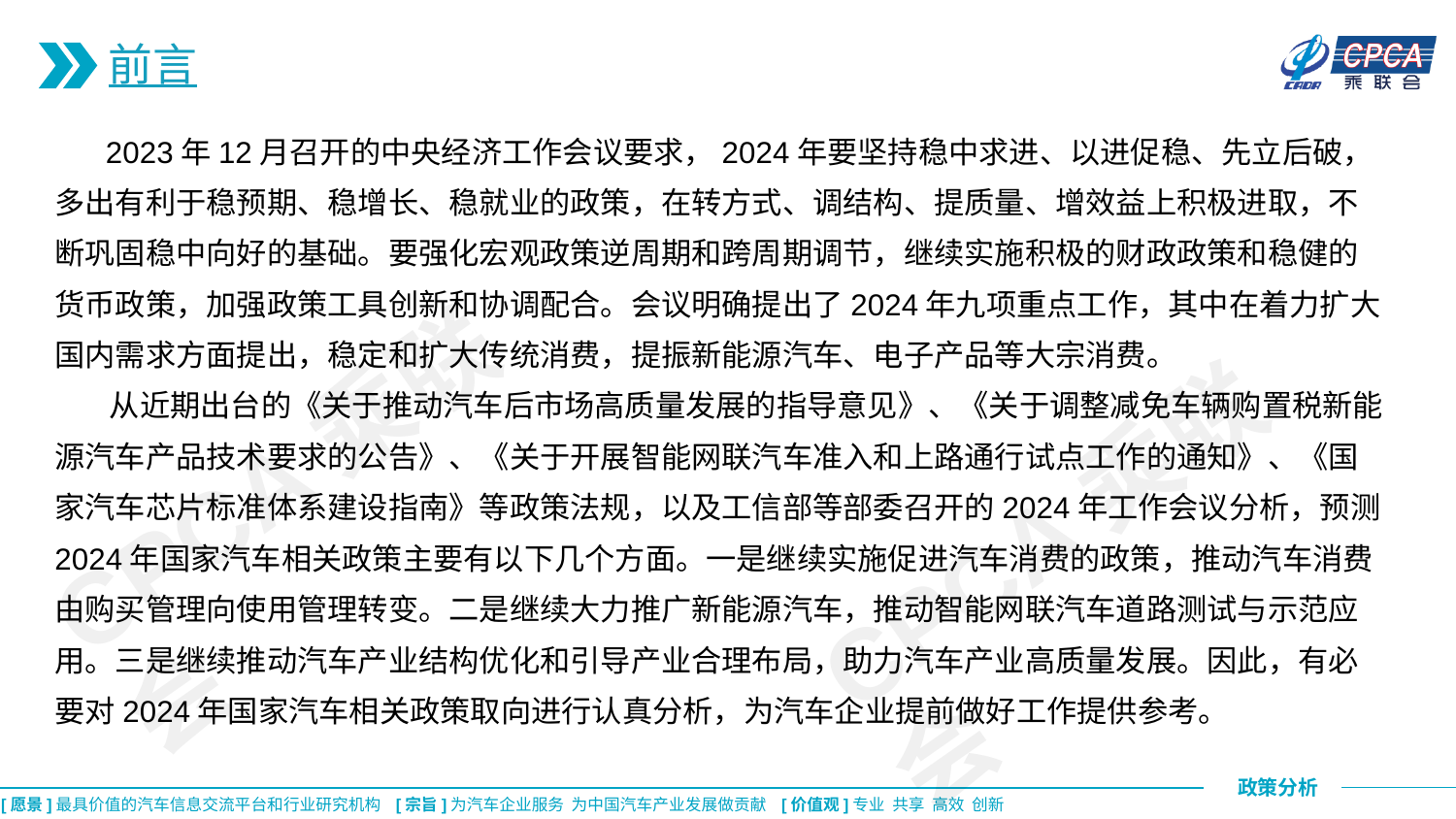

前言
      2023年12月召开的中央经济工作会议要求，2024年要坚持稳中求进、以进促稳、先立后破，多出有利于稳预期、稳增长、稳就业的政策，在转方式、调结构、提质量、增效益上积极进取，不断巩固稳中向好的基础。要强化宏观政策逆周期和跨周期调节，继续实施积极的财政政策和稳健的货币政策，加强政策工具创新和协调配合。会议明确提出了2024年九项重点工作，其中在着力扩大国内需求方面提出，稳定和扩大传统消费，提振新能源汽车、电子产品等大宗消费。
       从近期出台的《关于推动汽车后市场高质量发展的指导意见》、《关于调整减免车辆购置税新能源汽车产品技术要求的公告》、《关于开展智能网联汽车准入和上路通行试点工作的通知》、《国家汽车芯片标准体系建设指南》等政策法规，以及工信部等部委召开的2024年工作会议分析，预测2024年国家汽车相关政策主要有以下几个方面。一是继续实施促进汽车消费的政策，推动汽车消费由购买管理向使用管理转变。二是继续大力推广新能源汽车，推动智能网联汽车道路测试与示范应用。三是继续推动汽车产业结构优化和引导产业合理布局，助力汽车产业高质量发展。因此，有必要对2024年国家汽车相关政策取向进行认真分析，为汽车企业提前做好工作提供参考。
CPCA乘联会
CPCA乘联会